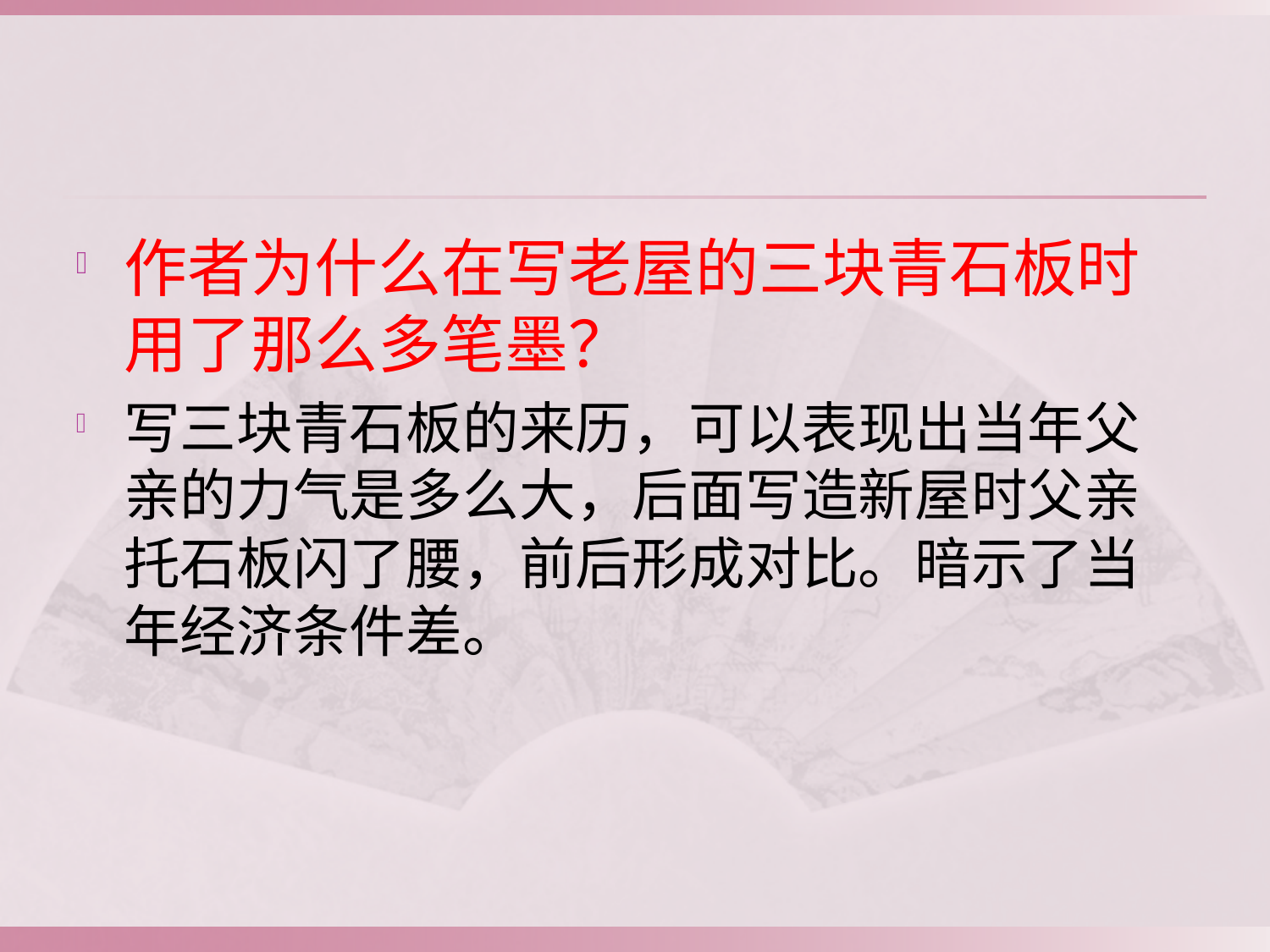

#
作者为什么在写老屋的三块青石板时用了那么多笔墨？
写三块青石板的来历，可以表现出当年父亲的力气是多么大，后面写造新屋时父亲托石板闪了腰，前后形成对比。暗示了当年经济条件差。